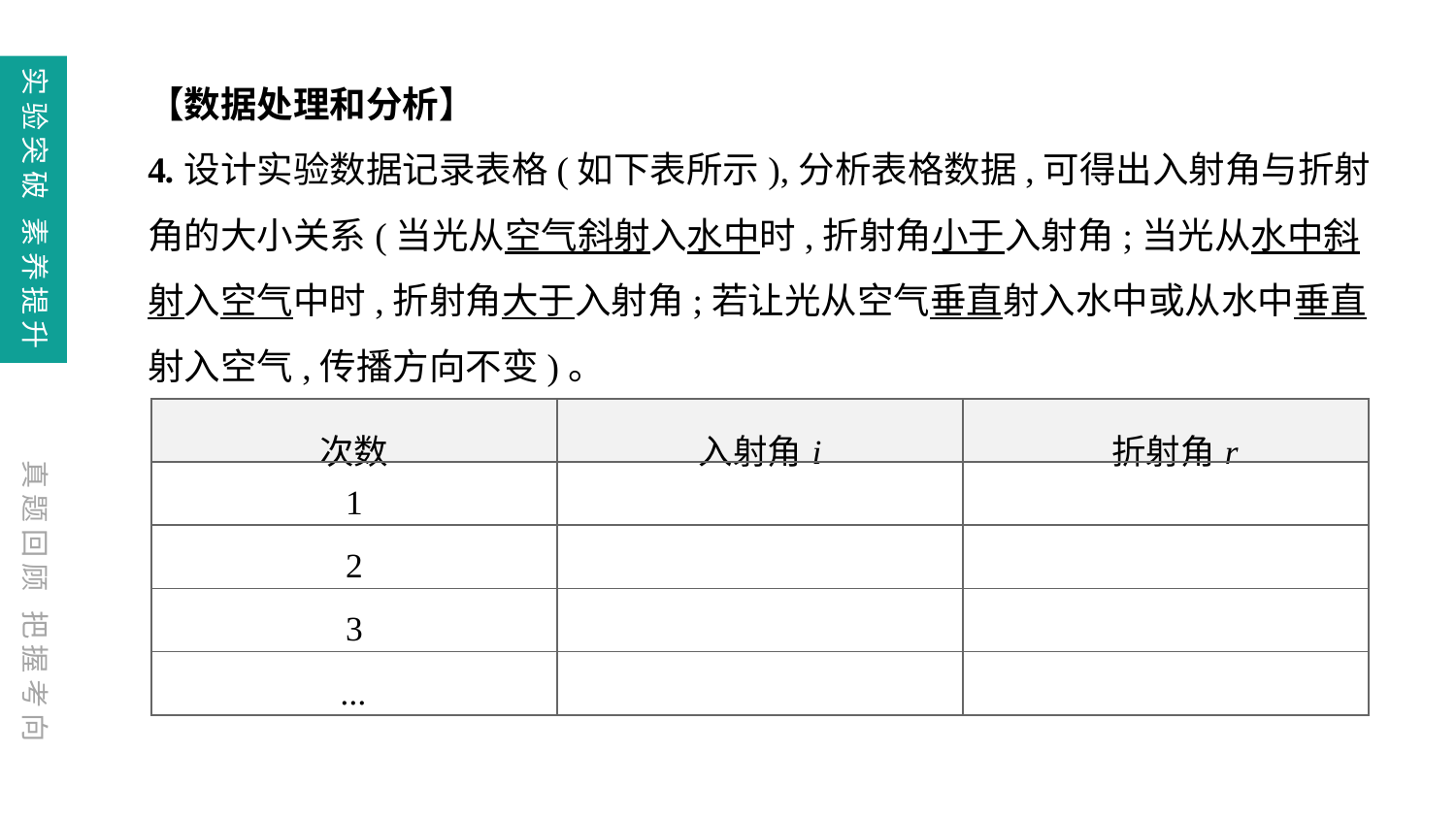

【数据处理和分析】
4.设计实验数据记录表格(如下表所示),分析表格数据,可得出入射角与折射角的大小关系(当光从空气斜射入水中时,折射角小于入射角;当光从水中斜射入空气中时,折射角大于入射角;若让光从空气垂直射入水中或从水中垂直射入空气,传播方向不变)。
| 次数 | 入射角i | 折射角r |
| --- | --- | --- |
| 1 |  |  |
| 2 |  |  |
| 3 |  |  |
| ... |  |  |